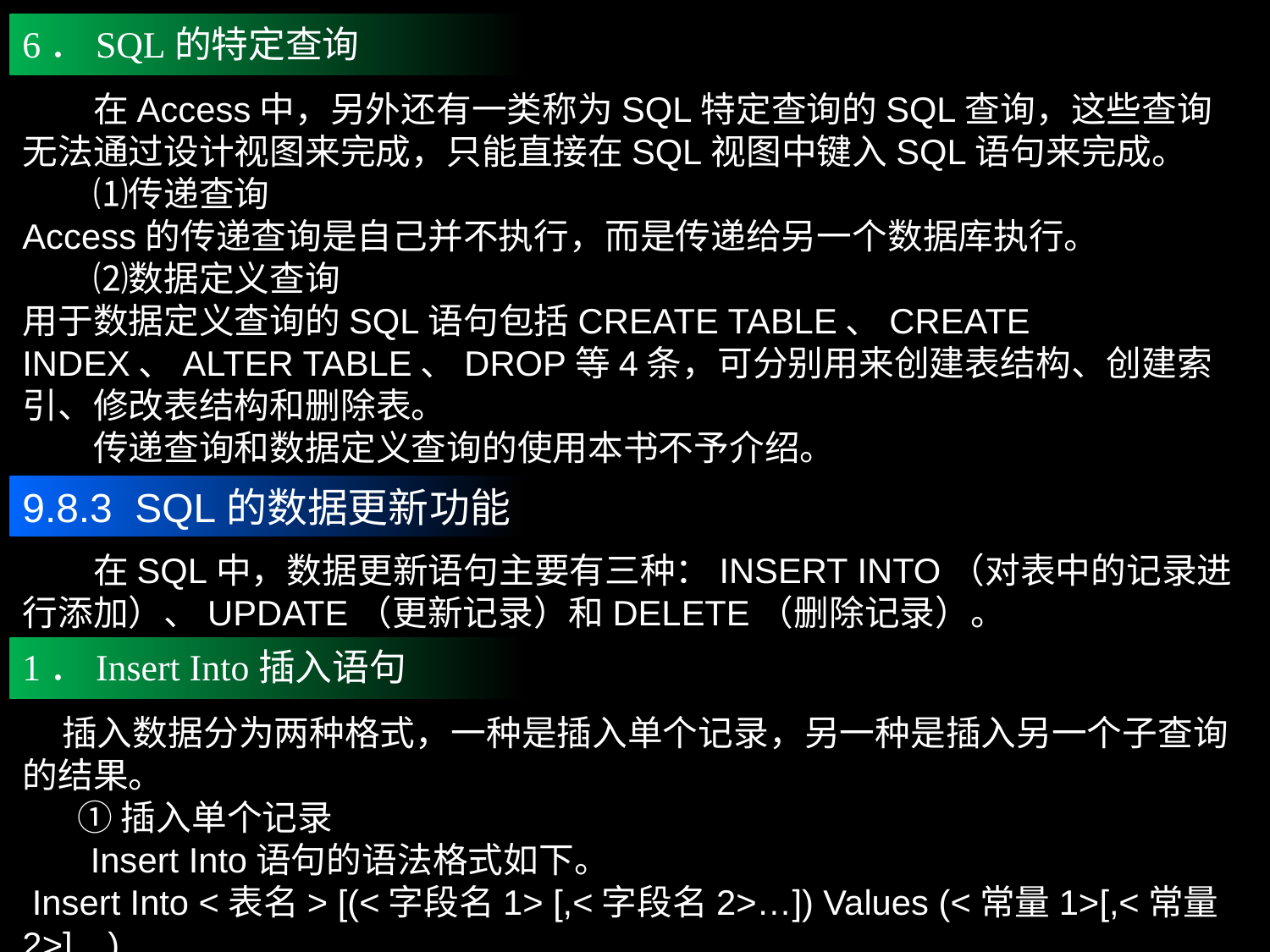

6．SQL的特定查询
　　在Access中，另外还有一类称为SQL特定查询的SQL查询，这些查询无法通过设计视图来完成，只能直接在SQL视图中键入SQL语句来完成。
　　⑴传递查询
Access的传递查询是自己并不执行，而是传递给另一个数据库执行。
　　⑵数据定义查询
用于数据定义查询的SQL语句包括CREATE TABLE、CREATE INDEX、ALTER TABLE、DROP等4条，可分别用来创建表结构、创建索引、修改表结构和删除表。
　　传递查询和数据定义查询的使用本书不予介绍。
9.8.3  SQL的数据更新功能
　　在SQL中，数据更新语句主要有三种：INSERT INTO（对表中的记录进行添加）、UPDATE（更新记录）和DELETE（删除记录）。
1．Insert Into插入语句
    插入数据分为两种格式，一种是插入单个记录，另一种是插入另一个子查询的结果。
       ①插入单个记录
       Insert Into语句的语法格式如下。
 Insert Into <表名> [(<字段名1> [,<字段名2>…]) Values (<常量1>[,<常量2>]…)